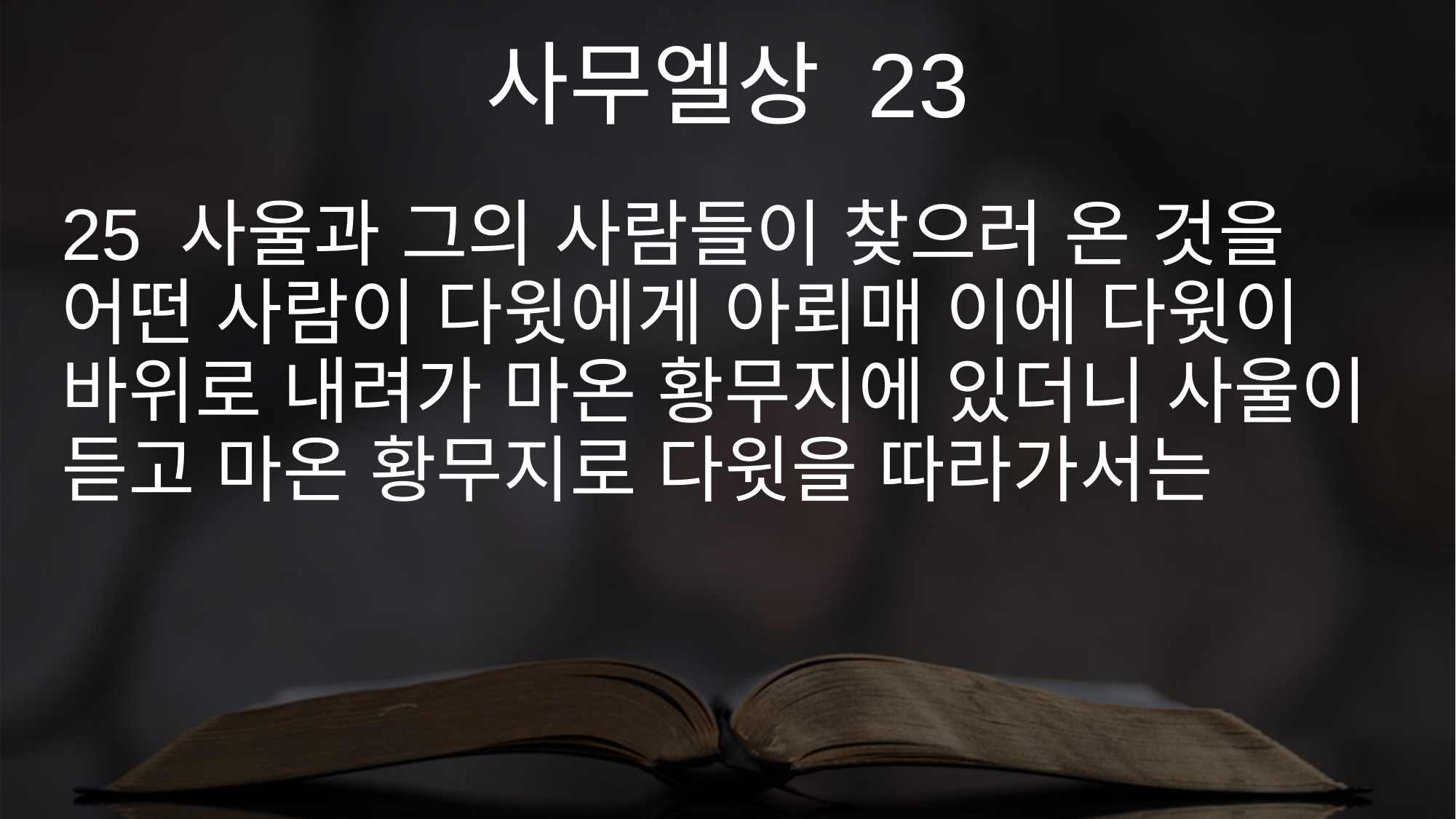

사무엘상 23
25 사울과 그의 사람들이 찾으러 온 것을 어떤 사람이 다윗에게 아뢰매 이에 다윗이 바위로 내려가 마온 황무지에 있더니 사울이 듣고 마온 황무지로 다윗을 따라가서는